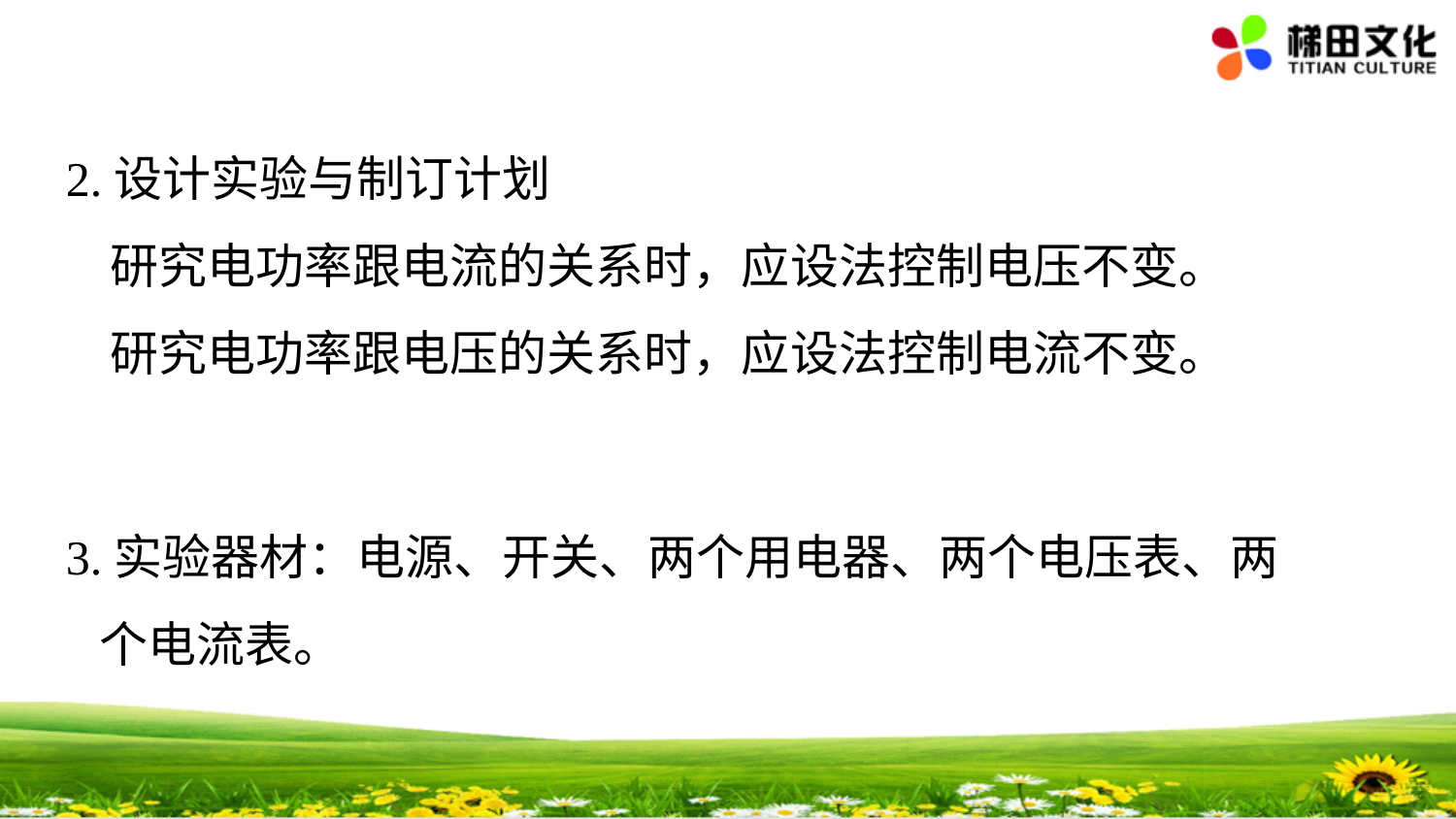

2.设计实验与制订计划
   研究电功率跟电流的关系时，应设法控制电压不变。
   研究电功率跟电压的关系时，应设法控制电流不变。
3.实验器材：电源、开关、两个用电器、两个电压表、两
  个电流表。